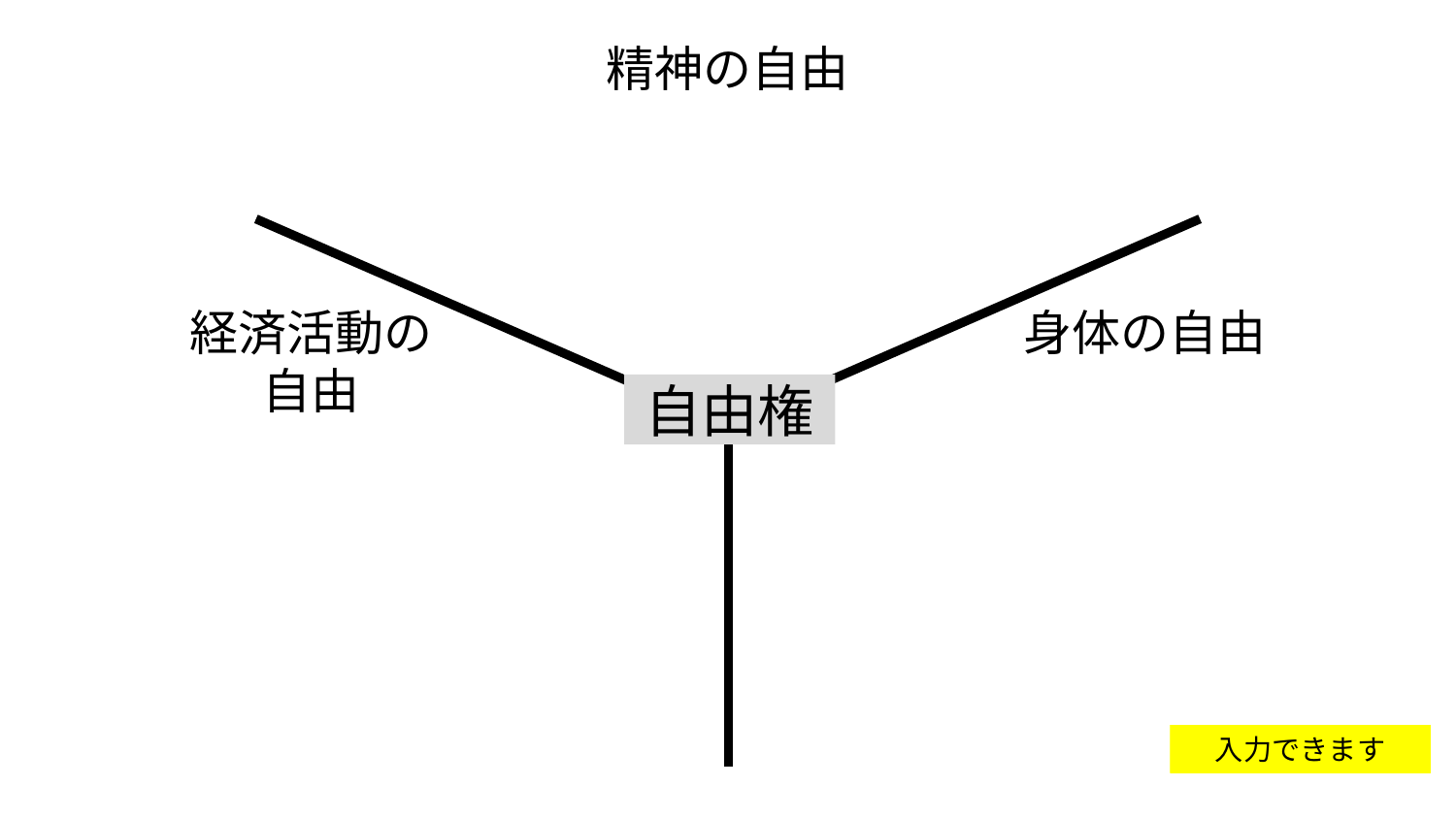

精神の自由
経済活動の
自由
身体の自由
自由権
入力できます
入力できます
入力できます
入力できます
入力できます
入力できます
入力できます
入力できます
入力できます
入力できます